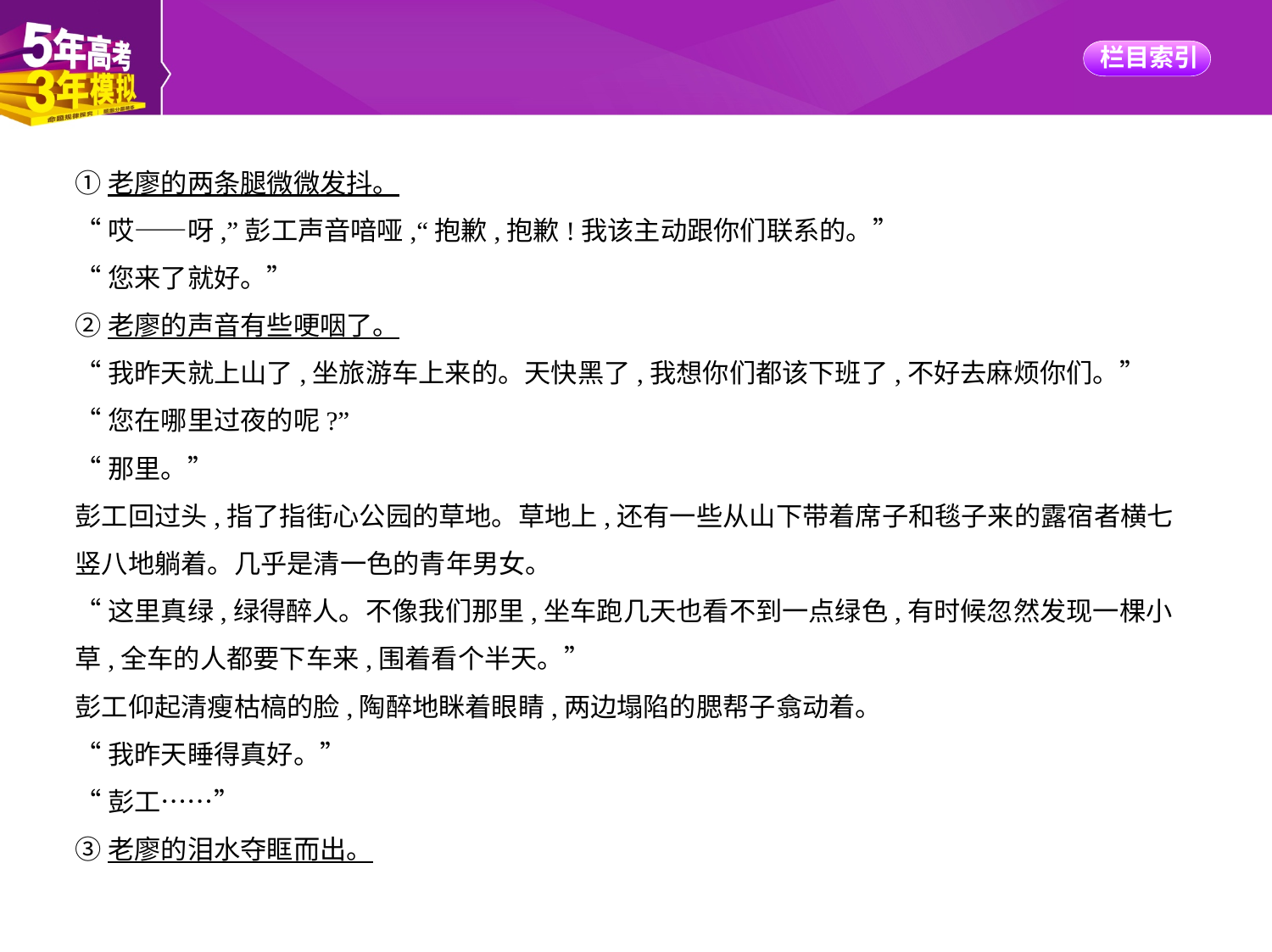

①老廖的两条腿微微发抖。
“哎——呀,”彭工声音喑哑,“抱歉,抱歉!我该主动跟你们联系的。”
“您来了就好。”
②老廖的声音有些哽咽了。
“我昨天就上山了,坐旅游车上来的。天快黑了,我想你们都该下班了,不好去麻烦你们。”
“您在哪里过夜的呢?”
“那里。”
彭工回过头,指了指街心公园的草地。草地上,还有一些从山下带着席子和毯子来的露宿者横七
竖八地躺着。几乎是清一色的青年男女。
“这里真绿,绿得醉人。不像我们那里,坐车跑几天也看不到一点绿色,有时候忽然发现一棵小
草,全车的人都要下车来,围着看个半天。”
彭工仰起清瘦枯槁的脸,陶醉地眯着眼睛,两边塌陷的腮帮子翕动着。
“我昨天睡得真好。”
“彭工……”
③老廖的泪水夺眶而出。